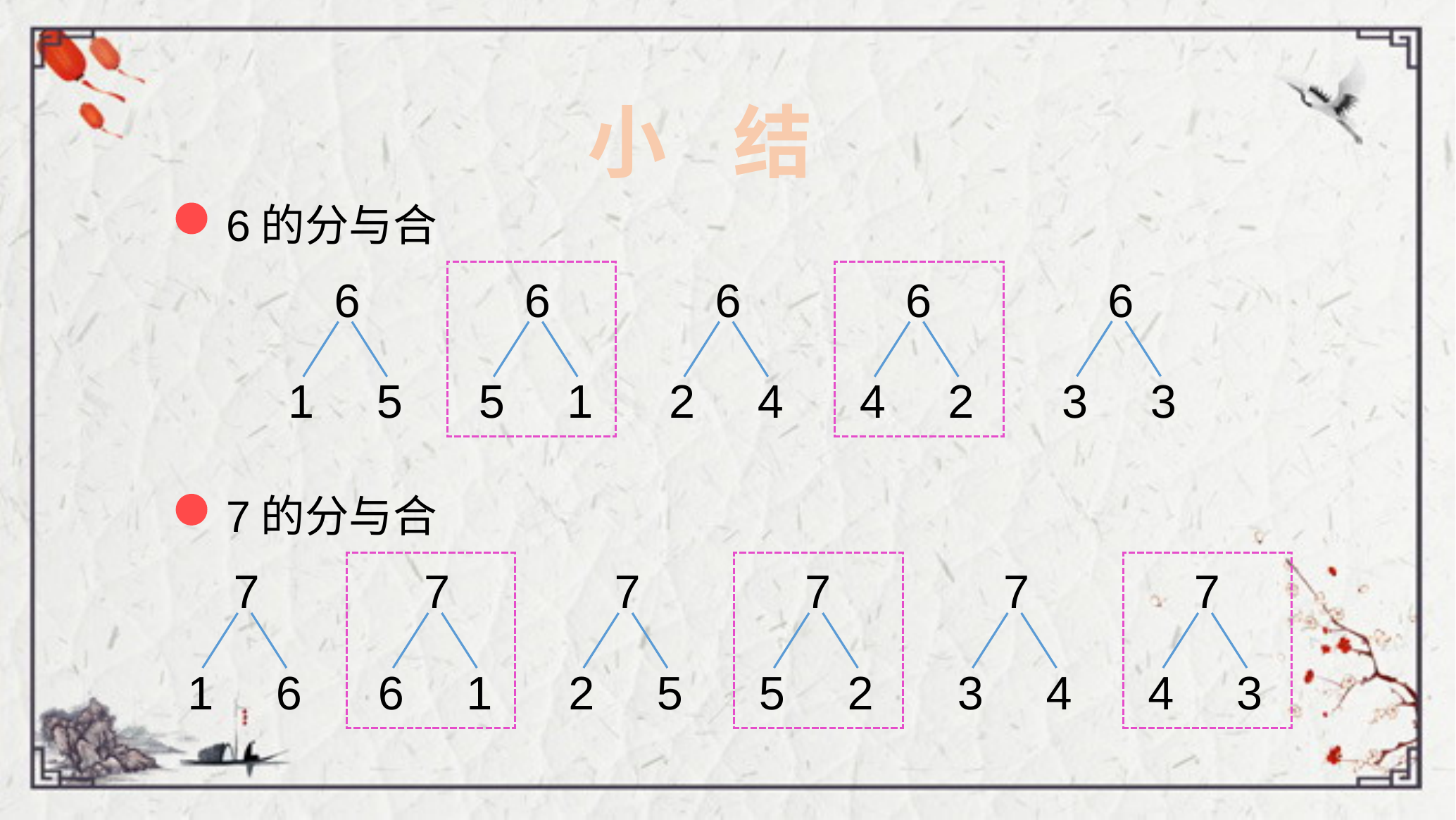

小   结
6的分与合

6
5
1

6
4
2
6
3
3
6
1
5
6
2
4
7的分与合

7
6
1

7
5
2

7
4
3
7
1
6
7
2
5
7
3
4